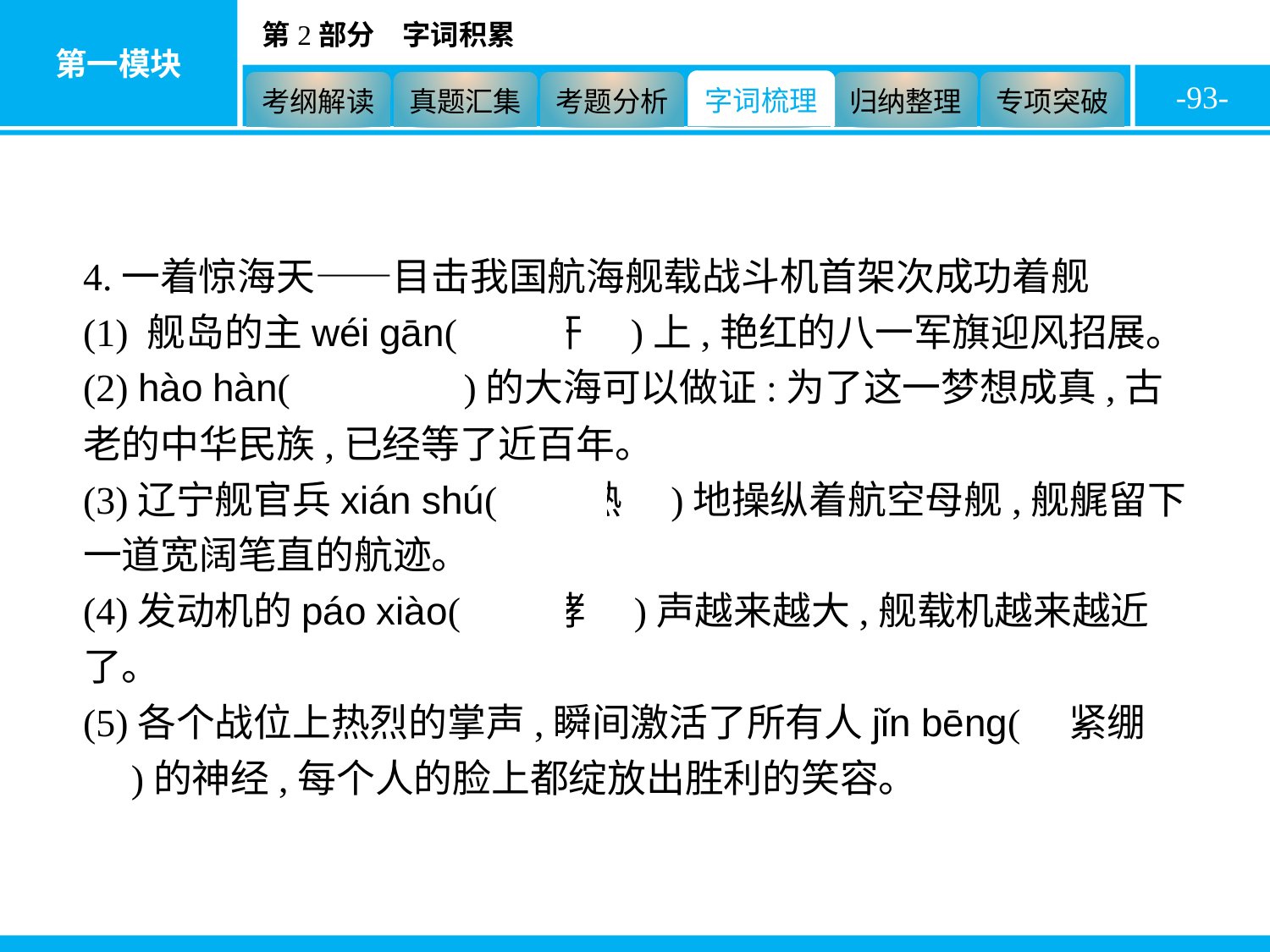

-93-
4.一着惊海天——目击我国航海舰载战斗机首架次成功着舰
(1) 舰岛的主wéi gān(　桅杆　)上,艳红的八一军旗迎风招展。
(2) hào hàn(　浩瀚　)的大海可以做证:为了这一梦想成真,古老的中华民族,已经等了近百年。
(3)辽宁舰官兵xián shú(　娴熟　)地操纵着航空母舰,舰艉留下一道宽阔笔直的航迹。
(4)发动机的páo xiào(　咆哮　)声越来越大,舰载机越来越近了。
(5)各个战位上热烈的掌声,瞬间激活了所有人jǐn bēng(　紧绷　)的神经,每个人的脸上都绽放出胜利的笑容。